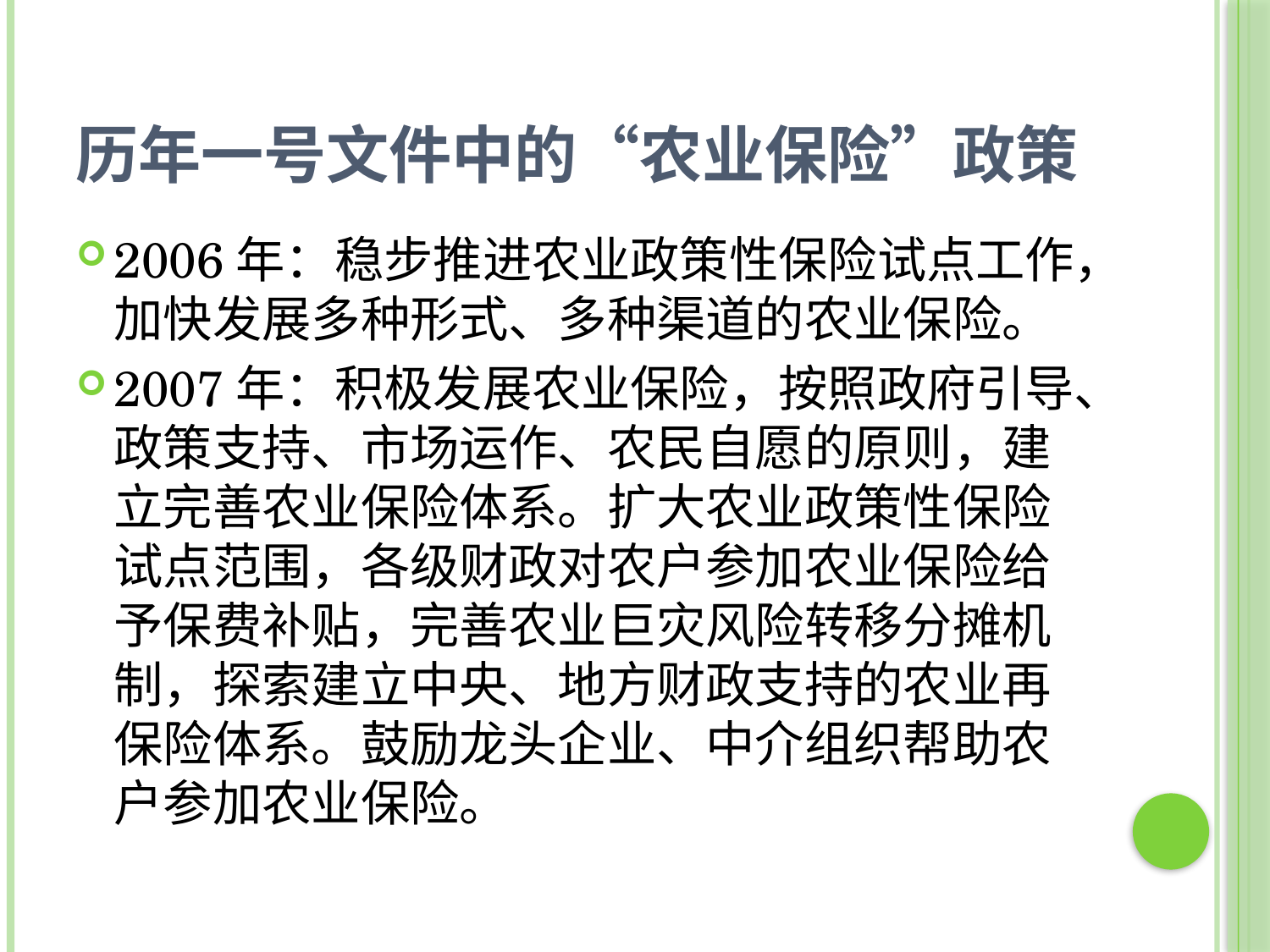

# 历年一号文件中的“农业保险”政策
2006年：稳步推进农业政策性保险试点工作，加快发展多种形式、多种渠道的农业保险。
2007年：积极发展农业保险，按照政府引导、政策支持、市场运作、农民自愿的原则，建立完善农业保险体系。扩大农业政策性保险试点范围，各级财政对农户参加农业保险给予保费补贴，完善农业巨灾风险转移分摊机制，探索建立中央、地方财政支持的农业再保险体系。鼓励龙头企业、中介组织帮助农户参加农业保险。